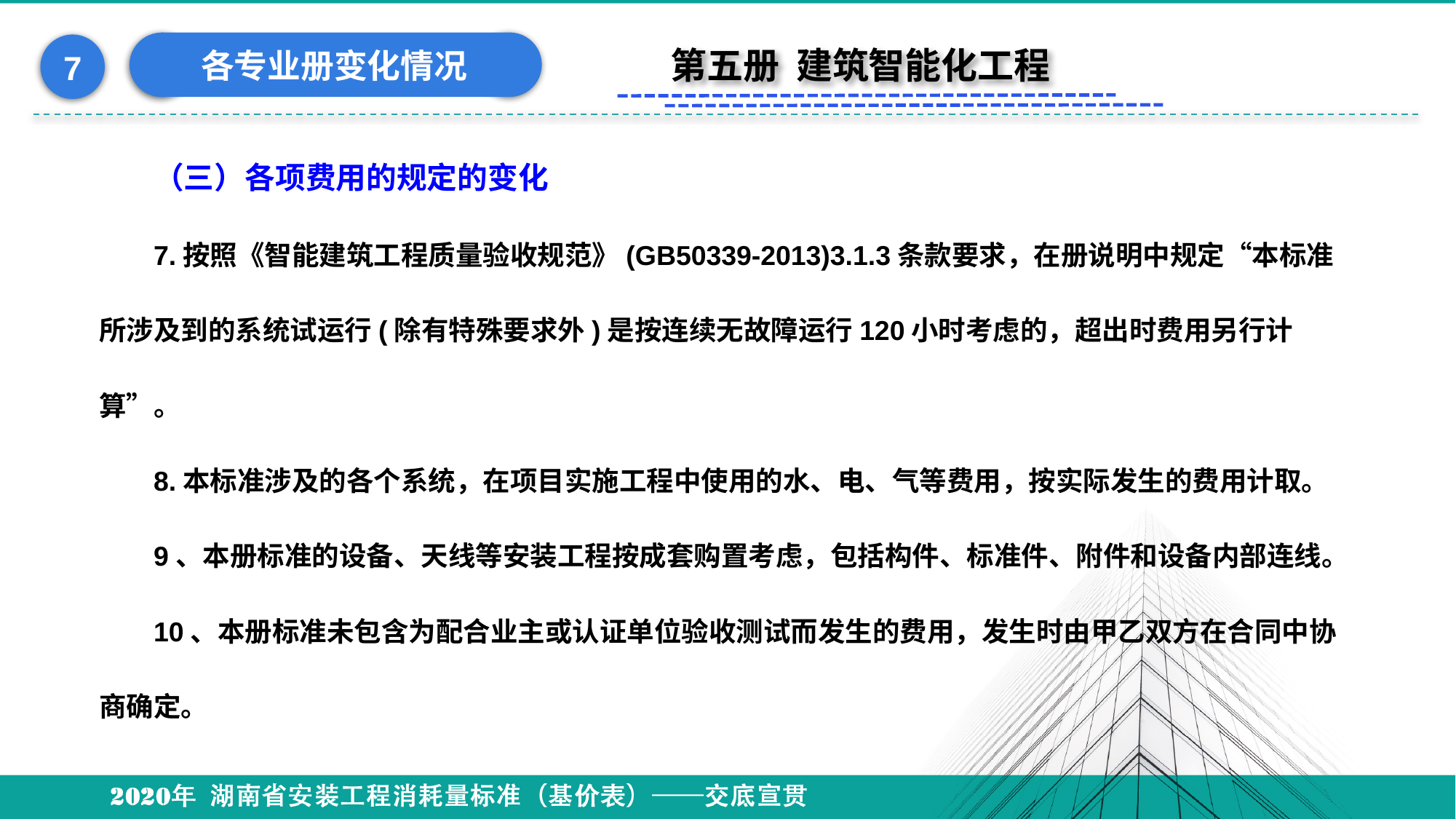

各专业册变化情况

7
第五册  建筑智能化工程
（三）各项费用的规定的变化
7.按照《智能建筑工程质量验收规范》(GB50339-2013)3.1.3条款要求，在册说明中规定“本标准所涉及到的系统试运行(除有特殊要求外)是按连续无故障运行120小时考虑的，超出时费用另行计算”。
8.本标准涉及的各个系统，在项目实施工程中使用的水、电、气等费用，按实际发生的费用计取。
9、本册标准的设备、天线等安装工程按成套购置考虑，包括构件、标准件、附件和设备内部连线。
10、本册标准未包含为配合业主或认证单位验收测试而发生的费用，发生时由甲乙双方在合同中协商确定。